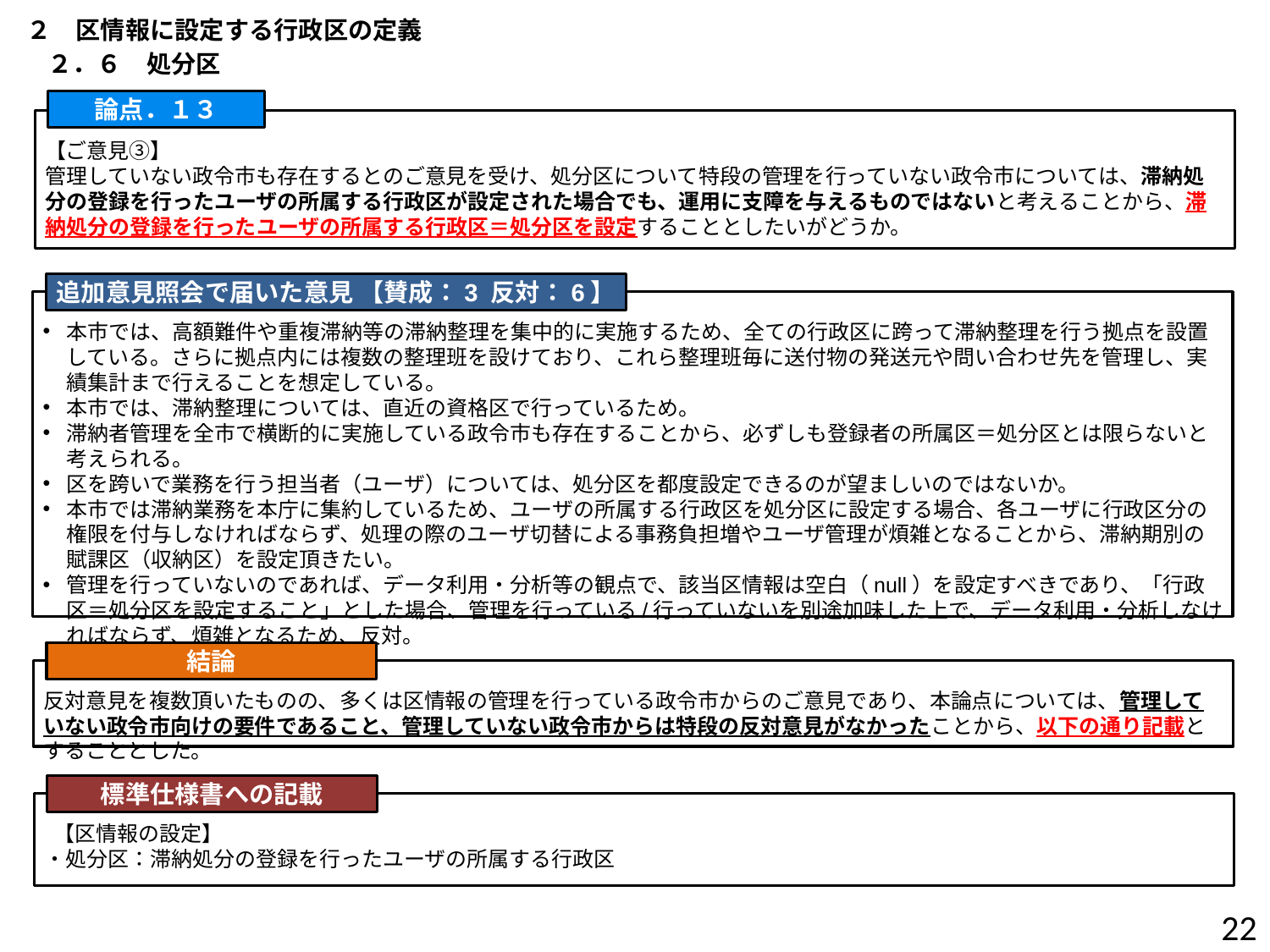

２　区情報に設定する行政区の定義
２．６　処分区
論点．１３

【ご意見③】
管理していない政令市も存在するとのご意見を受け、処分区について特段の管理を行っていない政令市については、滞納処分の登録を行ったユーザの所属する行政区が設定された場合でも、運用に支障を与えるものではないと考えることから、滞納処分の登録を行ったユーザの所属する行政区＝処分区を設定することとしたいがどうか。
追加意見照会で届いた意見 【賛成：3 反対：6】

本市では、高額難件や重複滞納等の滞納整理を集中的に実施するため、全ての行政区に跨って滞納整理を行う拠点を設置している。さらに拠点内には複数の整理班を設けており、これら整理班毎に送付物の発送元や問い合わせ先を管理し、実績集計まで行えることを想定している。
本市では、滞納整理については、直近の資格区で行っているため。
滞納者管理を全市で横断的に実施している政令市も存在することから、必ずしも登録者の所属区＝処分区とは限らないと考えられる。
区を跨いで業務を行う担当者（ユーザ）については、処分区を都度設定できるのが望ましいのではないか。
本市では滞納業務を本庁に集約しているため、ユーザの所属する行政区を処分区に設定する場合、各ユーザに行政区分の権限を付与しなければならず、処理の際のユーザ切替による事務負担増やユーザ管理が煩雑となることから、滞納期別の賦課区（収納区）を設定頂きたい。
管理を行っていないのであれば、データ利用・分析等の観点で、該当区情報は空白（null）を設定すべきであり、「行政区＝処分区を設定すること」とした場合、管理を行っている/行っていないを別途加味した上で、データ利用・分析しなければならず、煩雑となるため、反対。
結論

反対意見を複数頂いたものの、多くは区情報の管理を行っている政令市からのご意見であり、本論点については、管理していない政令市向けの要件であること、管理していない政令市からは特段の反対意見がなかったことから、以下の通り記載とすることとした。
標準仕様書への記載

 【区情報の設定】
・処分区：滞納処分の登録を行ったユーザの所属する行政区
22